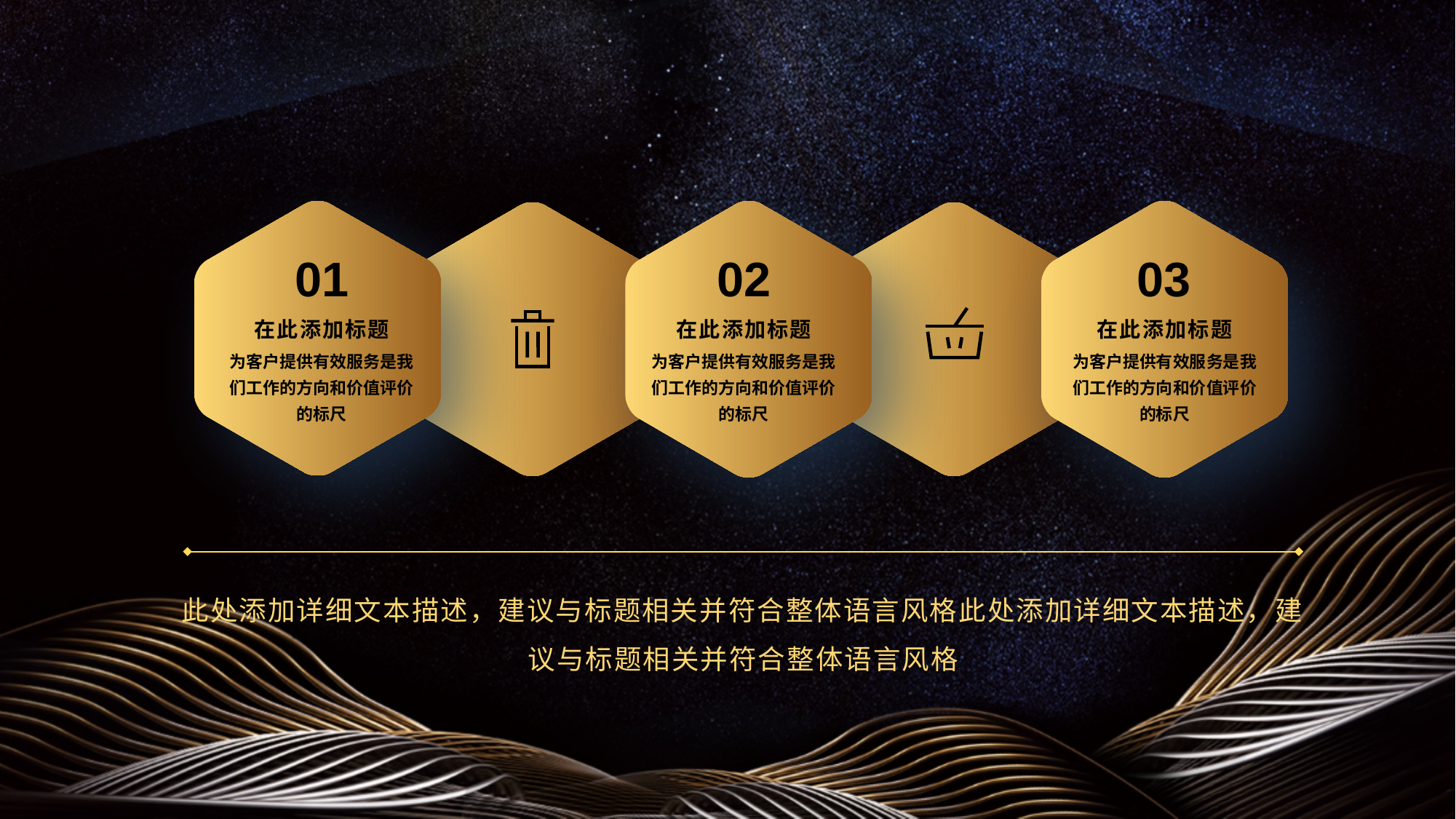

01
02
03

在此添加标题
为客户提供有效服务是我们工作的方向和价值评价的标尺
在此添加标题
为客户提供有效服务是我们工作的方向和价值评价的标尺
在此添加标题
为客户提供有效服务是我们工作的方向和价值评价的标尺

此处添加详细文本描述，建议与标题相关并符合整体语言风格此处添加详细文本描述，建议与标题相关并符合整体语言风格